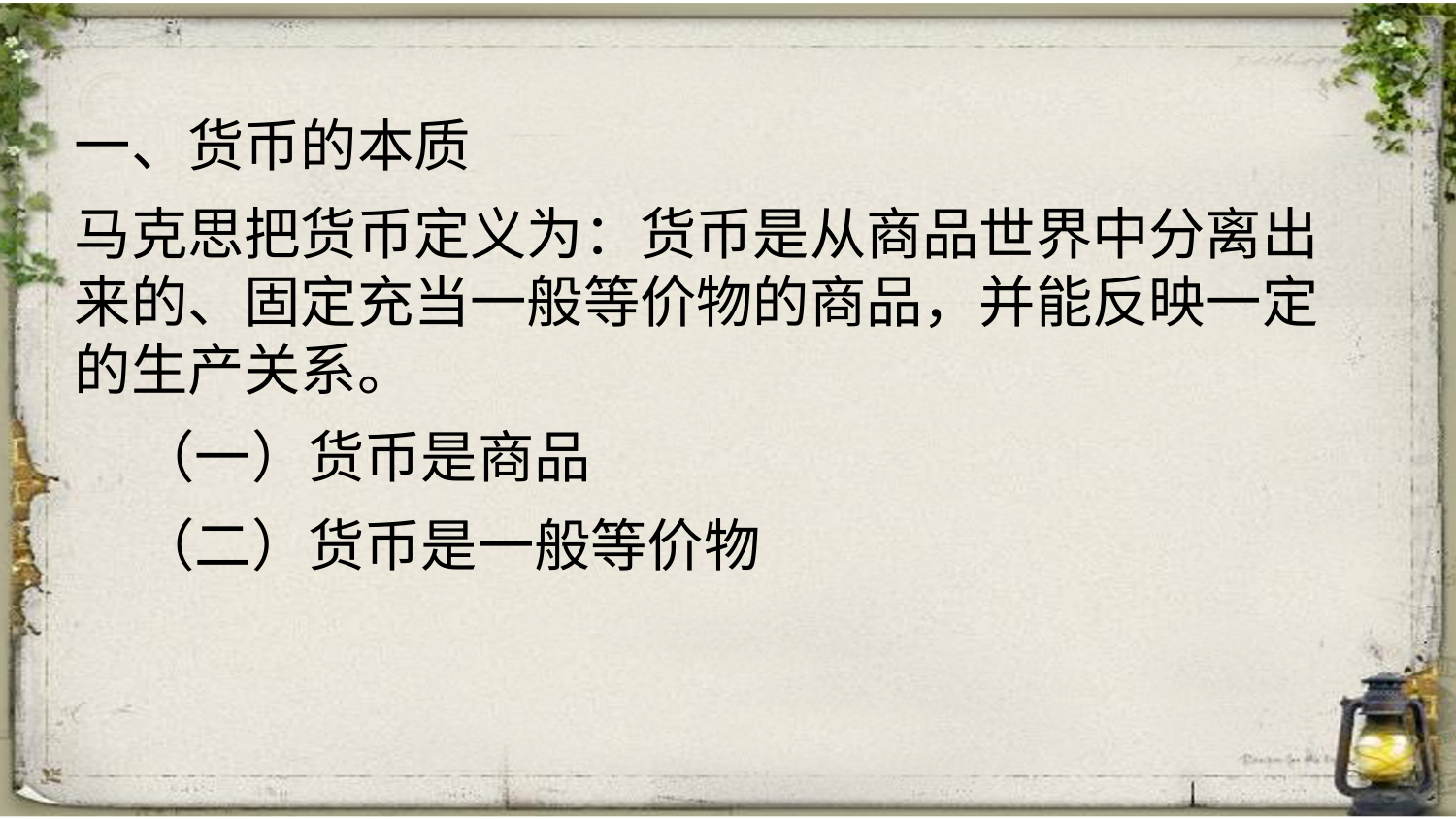

一、货币的本质
马克思把货币定义为：货币是从商品世界中分离出来的、固定充当一般等价物的商品，并能反映一定的生产关系。
    （一）货币是商品
    （二）货币是一般等价物